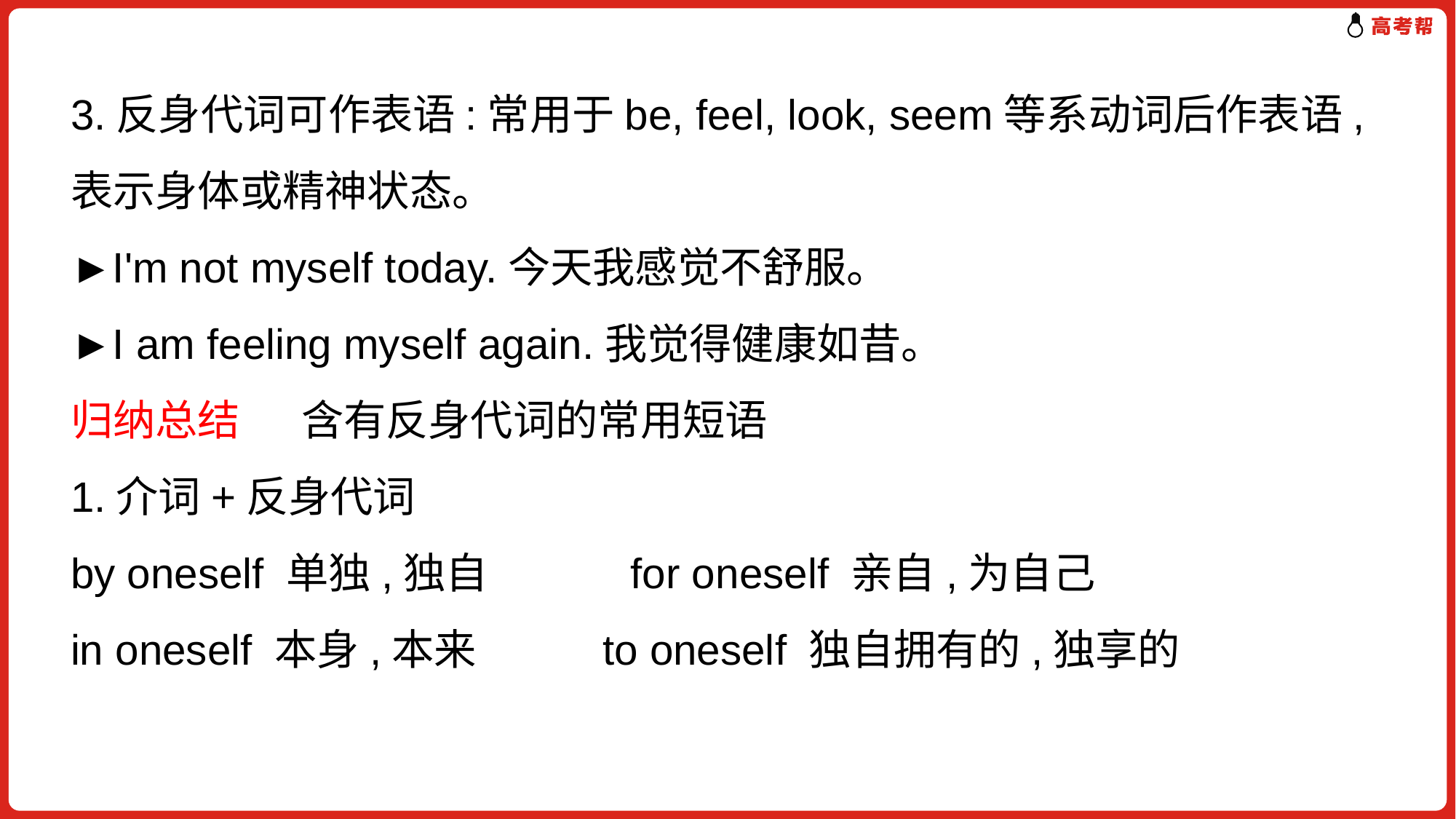

3.反身代词可作表语:常用于be, feel, look, seem等系动词后作表语,表示身体或精神状态。
►I'm not myself today.今天我感觉不舒服。
►I am feeling myself again.我觉得健康如昔。
归纳总结　  含有反身代词的常用短语
1.介词+反身代词
by oneself 单独,独自　　     for oneself 亲自,为自己
in oneself 本身,本来	         to oneself 独自拥有的,独享的